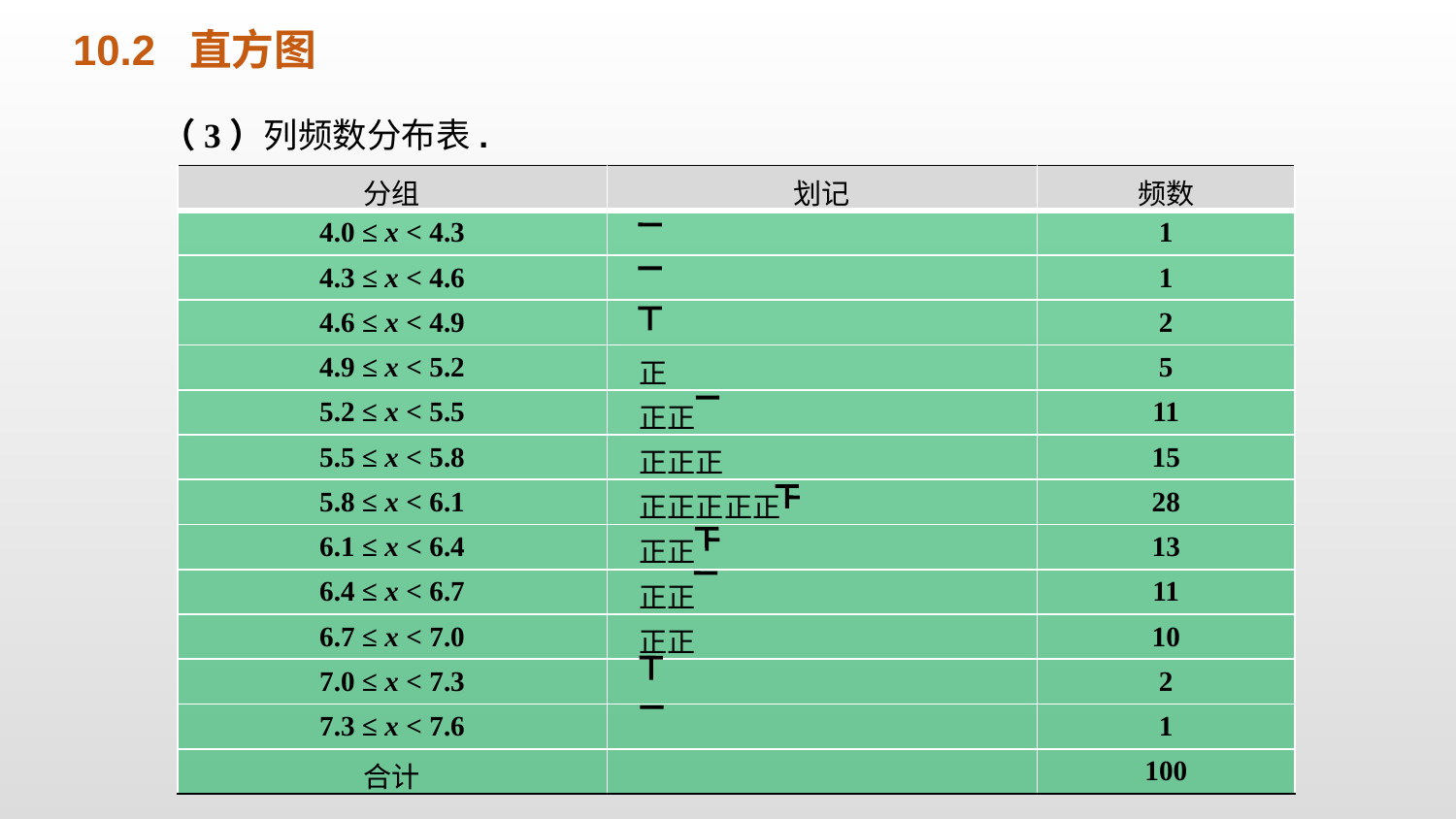

10.2  直方图
       （3）列频数分布表.

| 分组 | 划记 | 频数 |
| --- | --- | --- |
| 4.0 ≤ x < 4.3 |  | 1 |
| 4.3 ≤ x < 4.6 |  | 1 |
| 4.6 ≤ x < 4.9 |  | 2 |
| 4.9 ≤ x < 5.2 | 正 | 5 |
| 5.2 ≤ x < 5.5 | 正正 | 11 |
| 5.5 ≤ x < 5.8 | 正正正 | 15 |
| 5.8 ≤ x < 6.1 | 正正正正正 | 28 |
| 6.1 ≤ x < 6.4 | 正正 | 13 |
| 6.4 ≤ x < 6.7 | 正正 | 11 |
| 6.7 ≤ x < 7.0 | 正正 | 10 |
| 7.0 ≤ x < 7.3 |  | 2 |
| 7.3 ≤ x < 7.6 |  | 1 |
| 合计 |  | 100 |